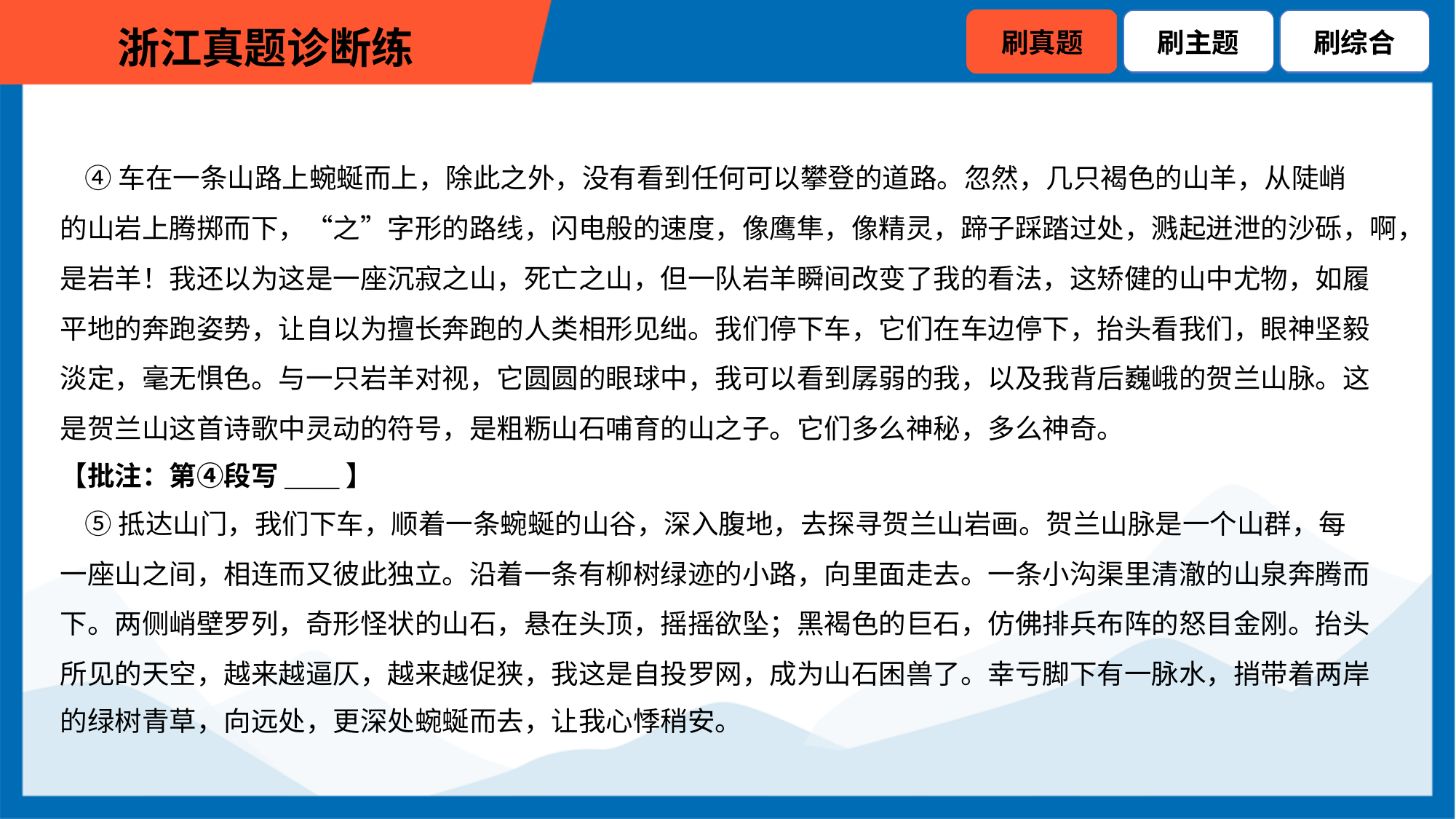

④车在一条山路上蜿蜒而上，除此之外，没有看到任何可以攀登的道路。忽然，几只褐色的山羊，从陡峭
的山岩上腾掷而下，“之”字形的路线，闪电般的速度，像鹰隼，像精灵，蹄子踩踏过处，溅起迸泄的沙砾，啊，
是岩羊！我还以为这是一座沉寂之山，死亡之山，但一队岩羊瞬间改变了我的看法，这矫健的山中尤物，如履
平地的奔跑姿势，让自以为擅长奔跑的人类相形见绌。我们停下车，它们在车边停下，抬头看我们，眼神坚毅
淡定，毫无惧色。与一只岩羊对视，它圆圆的眼球中，我可以看到孱弱的我，以及我背后巍峨的贺兰山脉。这
是贺兰山这首诗歌中灵动的符号，是粗粝山石哺育的山之子。它们多么神秘，多么神奇。
【批注：第④段写____】
    ⑤抵达山门，我们下车，顺着一条蜿蜒的山谷，深入腹地，去探寻贺兰山岩画。贺兰山脉是一个山群，每
一座山之间，相连而又彼此独立。沿着一条有柳树绿迹的小路，向里面走去。一条小沟渠里清澈的山泉奔腾而
下。两侧峭壁罗列，奇形怪状的山石，悬在头顶，摇摇欲坠；黑褐色的巨石，仿佛排兵布阵的怒目金刚。抬头
所见的天空，越来越逼仄，越来越促狭，我这是自投罗网，成为山石困兽了。幸亏脚下有一脉水，捎带着两岸
的绿树青草，向远处，更深处蜿蜒而去，让我心悸稍安。